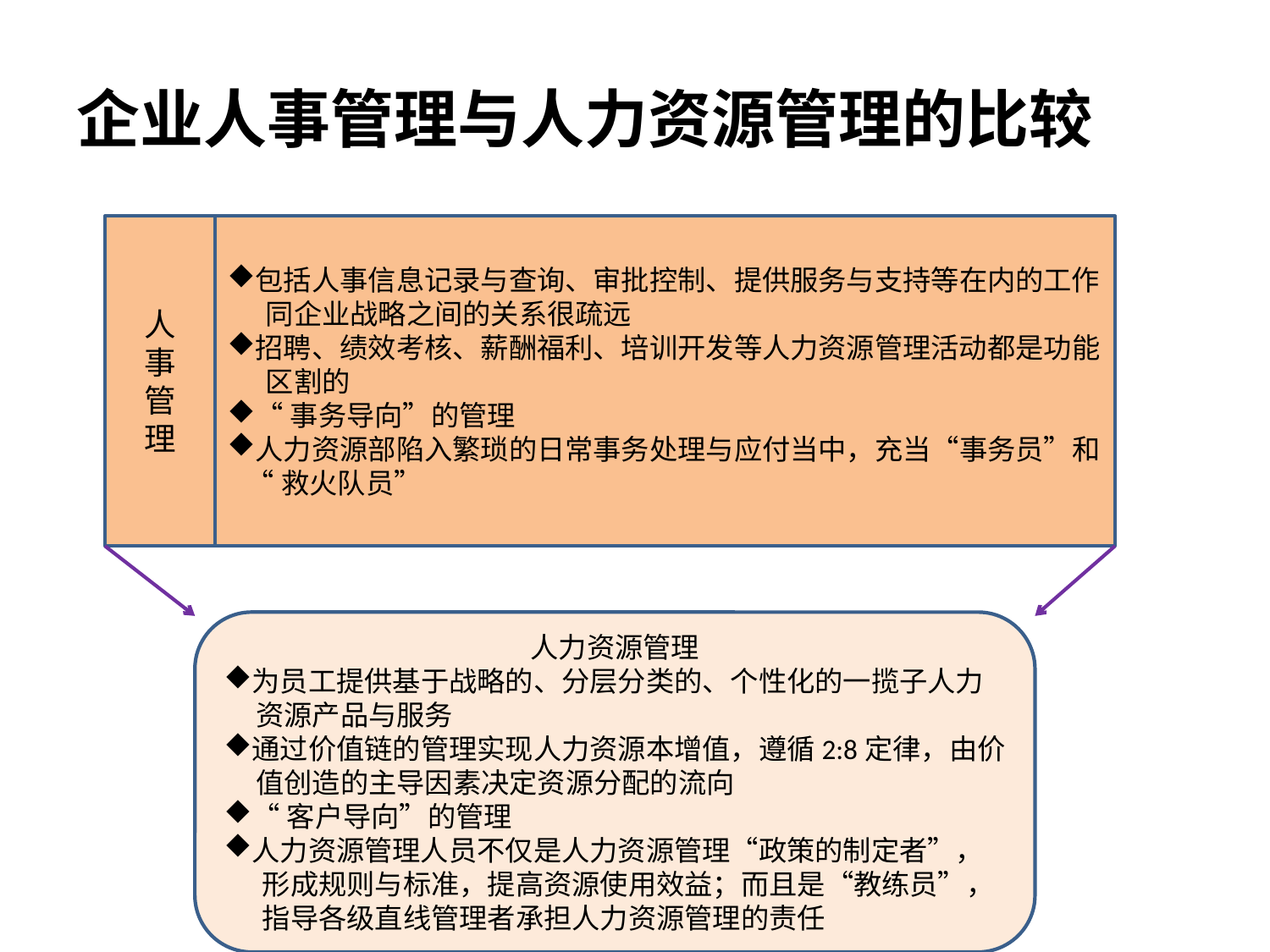

# 企业人事管理与人力资源管理的比较
人
事
管
理
包括人事信息记录与查询、审批控制、提供服务与支持等在内的工作
     同企业战略之间的关系很疏远
招聘、绩效考核、薪酬福利、培训开发等人力资源管理活动都是功能
     区割的
“事务导向”的管理
人力资源部陷入繁琐的日常事务处理与应付当中，充当“事务员”和
   “救火队员”

人力资源管理
为员工提供基于战略的、分层分类的、个性化的一揽子人力
    资源产品与服务
通过价值链的管理实现人力资源本增值，遵循2:8定律，由价
    值创造的主导因素决定资源分配的流向
“客户导向”的管理
人力资源管理人员不仅是人力资源管理“政策的制定者”，
     形成规则与标准，提高资源使用效益；而且是“教练员”，
     指导各级直线管理者承担人力资源管理的责任